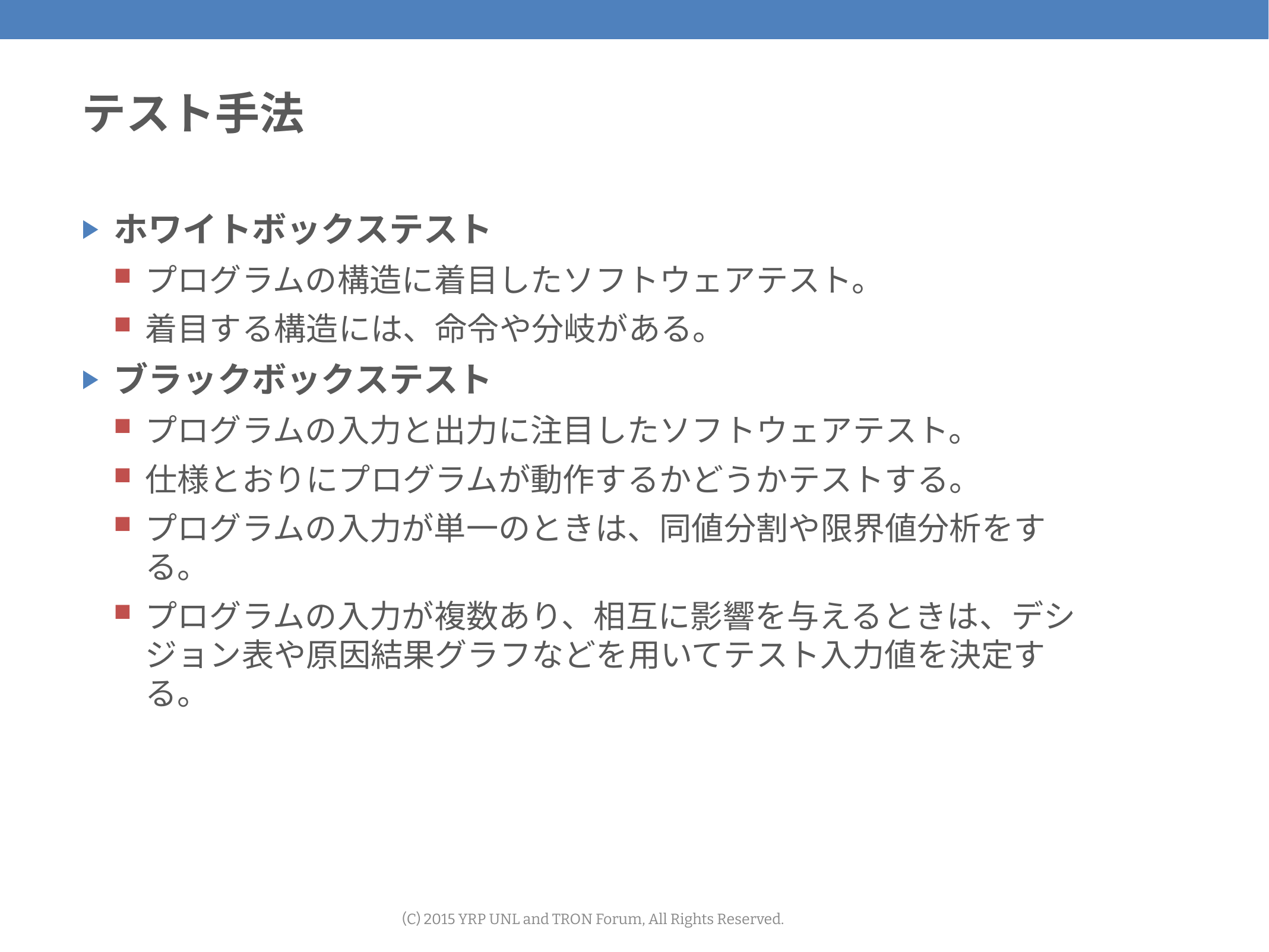

# テスト手法
ホワイトボックステスト
プログラムの構造に着目したソフトウェアテスト。
着目する構造には、命令や分岐がある。
ブラックボックステスト
プログラムの入力と出力に注目したソフトウェアテスト。
仕様とおりにプログラムが動作するかどうかテストする。
プログラムの入力が単一のときは、同値分割や限界値分析をする。
プログラムの入力が複数あり、相互に影響を与えるときは、デシジョン表や原因結果グラフなどを用いてテスト入力値を決定する。
(C) 2015 YRP UNL and TRON Forum, All Rights Reserved.
135